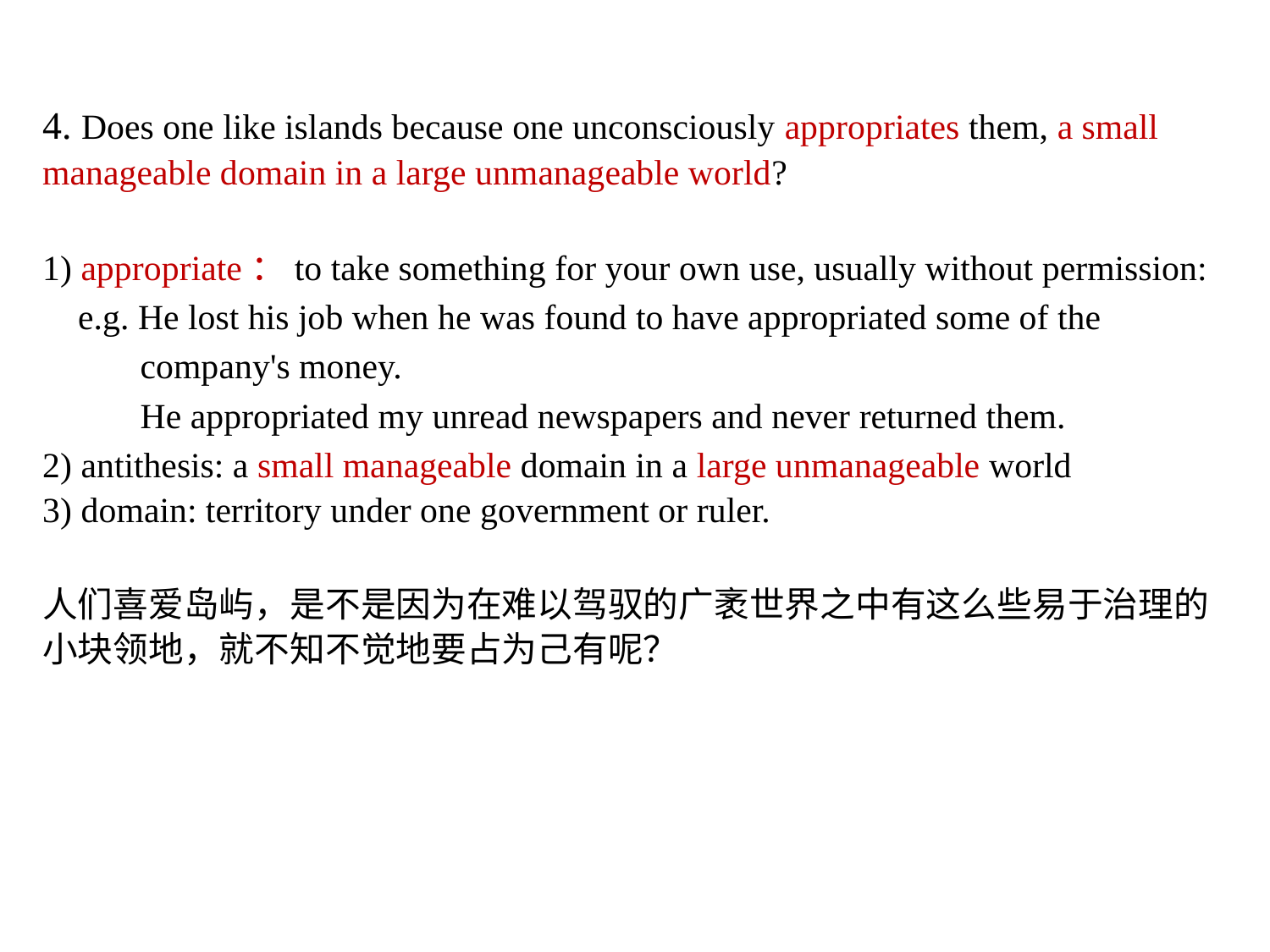

4. Does one like islands because one unconsciously appropriates them, a small
manageable domain in a large unmanageable world?

1) appropriate：to take something for your own use, usually without permission:
    e.g. He lost his job when he was found to have appropriated some of the
           company's money.
           He appropriated my unread newspapers and never returned them.
2) antithesis: a small manageable domain in a large unmanageable world
3) domain: territory under one government or ruler.

人们喜爱岛屿，是不是因为在难以驾驭的广袤世界之中有这么些易于治理的
小块领地，就不知不觉地要占为己有呢？